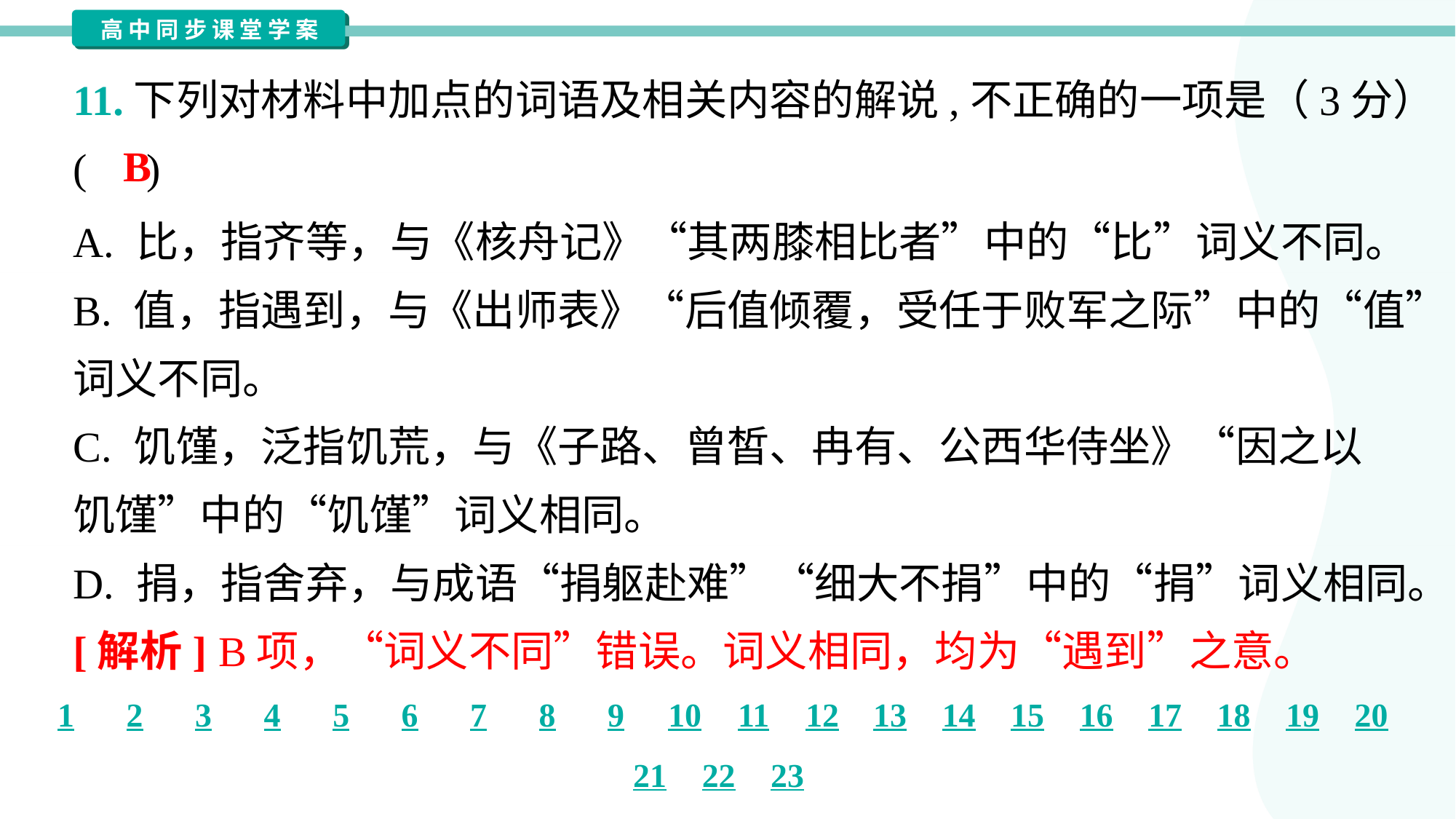

11.下列对材料中加点的词语及相关内容的解说,不正确的一项是（3分）
(     )
B
A. 比，指齐等，与《核舟记》“其两膝相比者”中的“比”词义不同。
B. 值，指遇到，与《出师表》“后值倾覆，受任于败军之际”中的“值”
词义不同。
C. 饥馑，泛指饥荒，与《子路、曾皙、冉有、公西华侍坐》“因之以
饥馑”中的“饥馑”词义相同。
D. 捐，指舍弃，与成语“捐躯赴难”“细大不捐”中的“捐”词义相同。
[解析] B项，“词义不同”错误。词义相同，均为“遇到”之意。